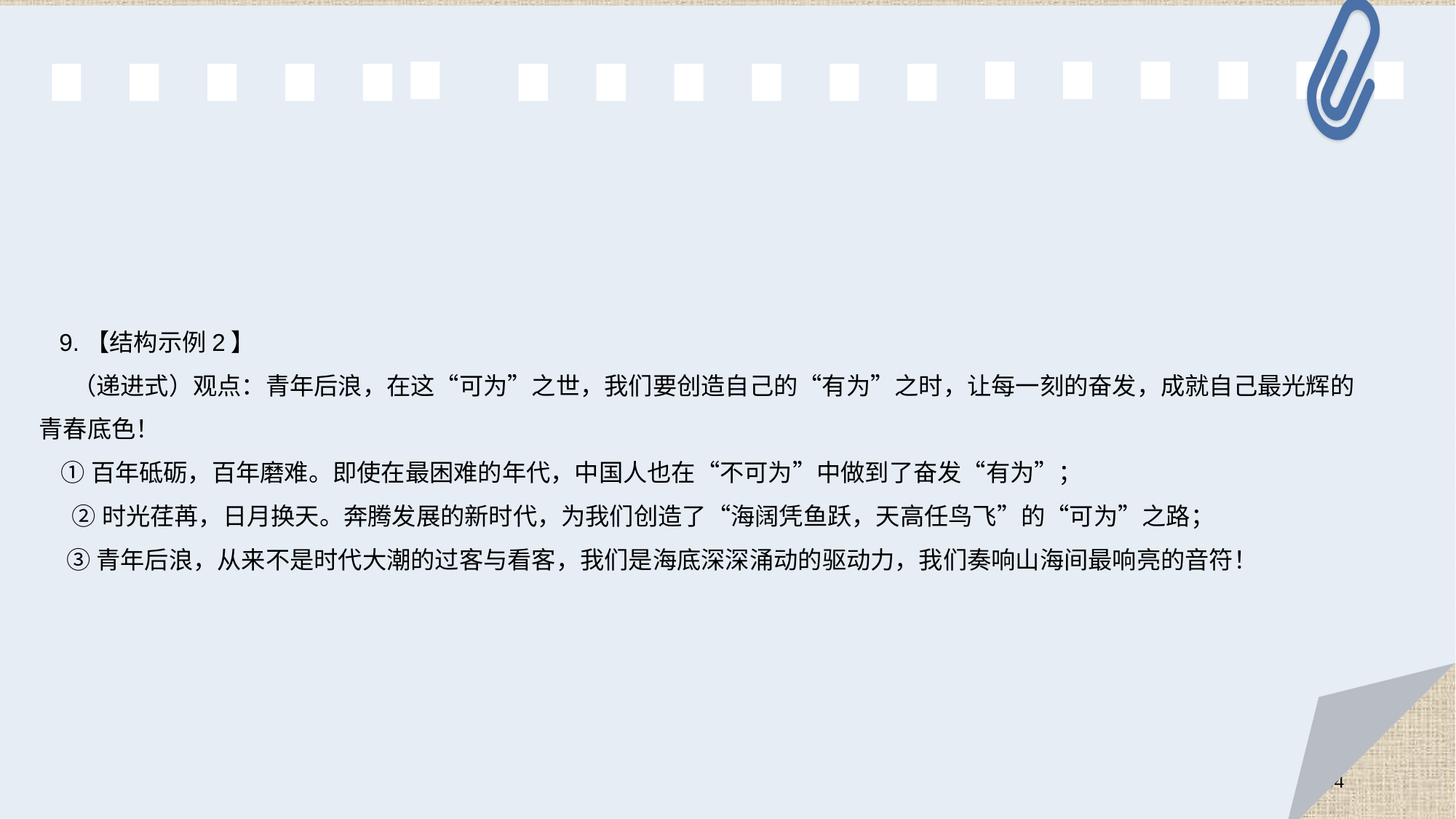

9.【结构示例2】
     （递进式）观点：青年后浪，在这“可为”之世，我们要创造自己的“有为”之时，让每一刻的奋发，成就自己最光辉的青春底色！
    ①百年砥砺，百年磨难。即使在最困难的年代，中国人也在“不可为”中做到了奋发“有为”；
      ②时光荏苒，日月换天。奔腾发展的新时代，为我们创造了“海阔凭鱼跃，天高任鸟飞”的“可为”之路；
     ③青年后浪，从来不是时代大潮的过客与看客，我们是海底深深涌动的驱动力，我们奏响山海间最响亮的音符！
54